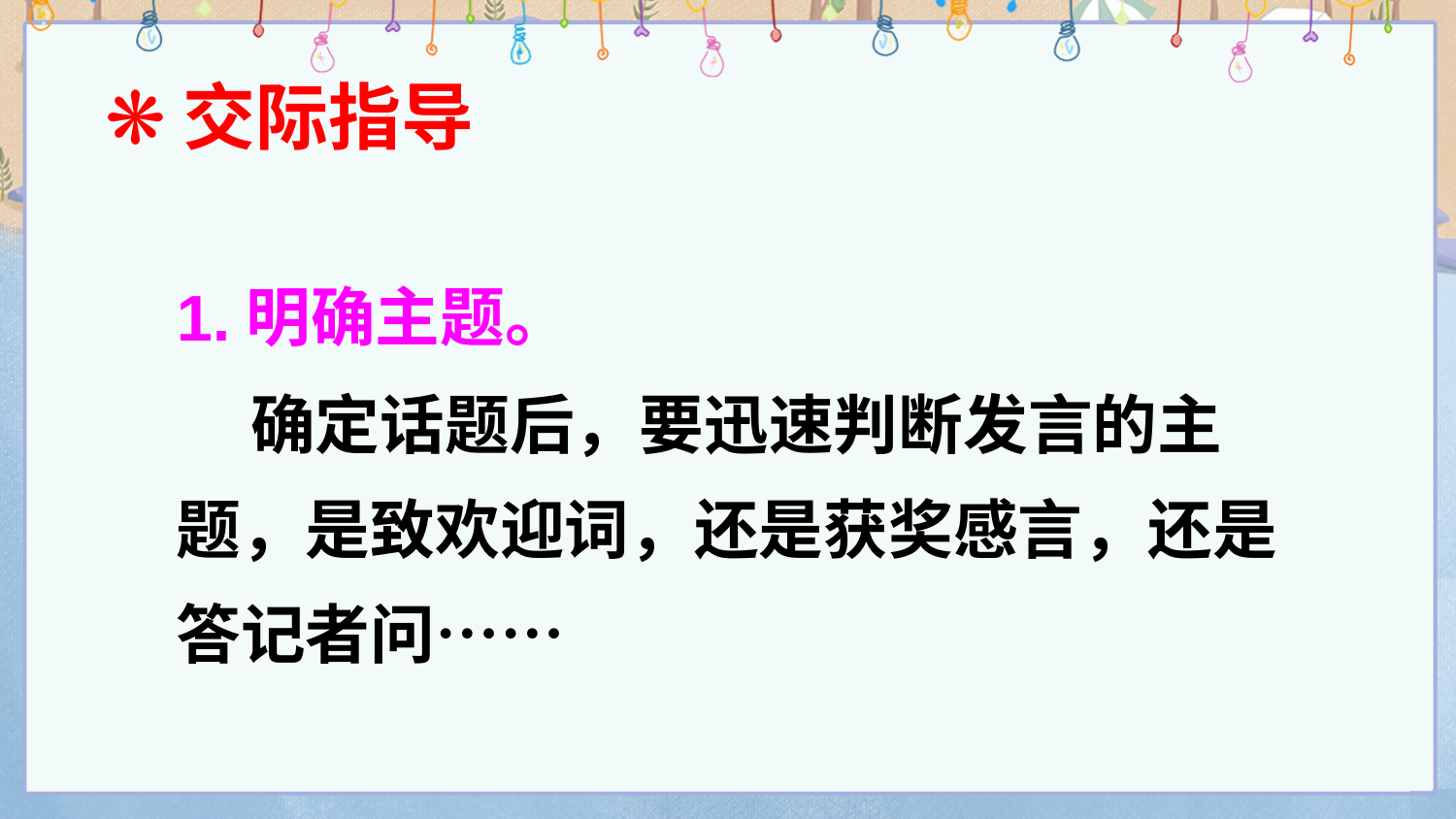

❋交际指导
1.明确主题。
    确定话题后，要迅速判断发言的主题，是致欢迎词，还是获奖感言，还是答记者问……